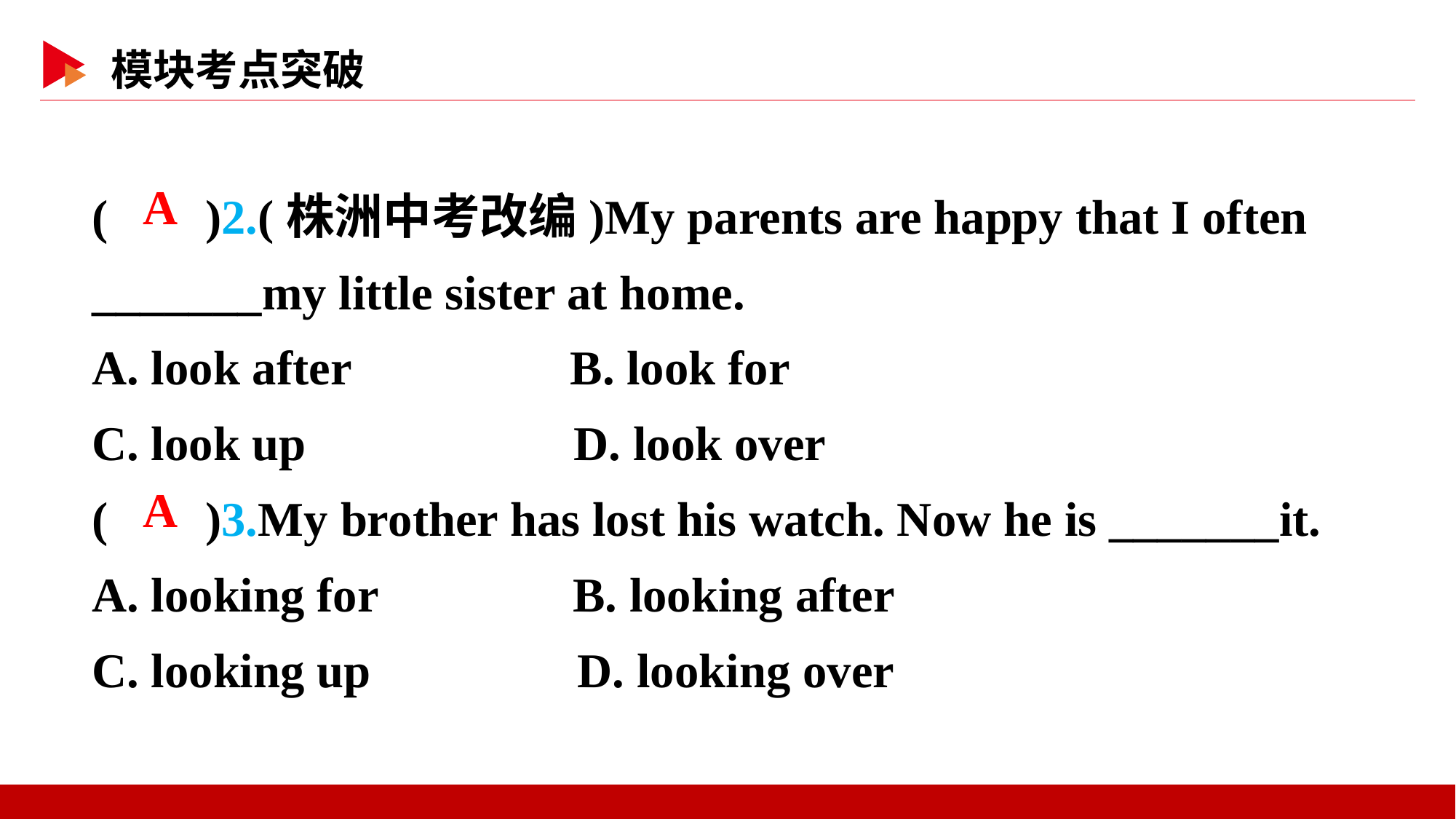

(        )2.(株洲中考改编)My parents are happy that I often _______my little sister at home.
A. look after                  B. look for
C. look up                      D. look over
(        )3.My brother has lost his watch. Now he is _______it.
A. looking for                B. looking after
C. looking up                 D. looking over
   A
   A